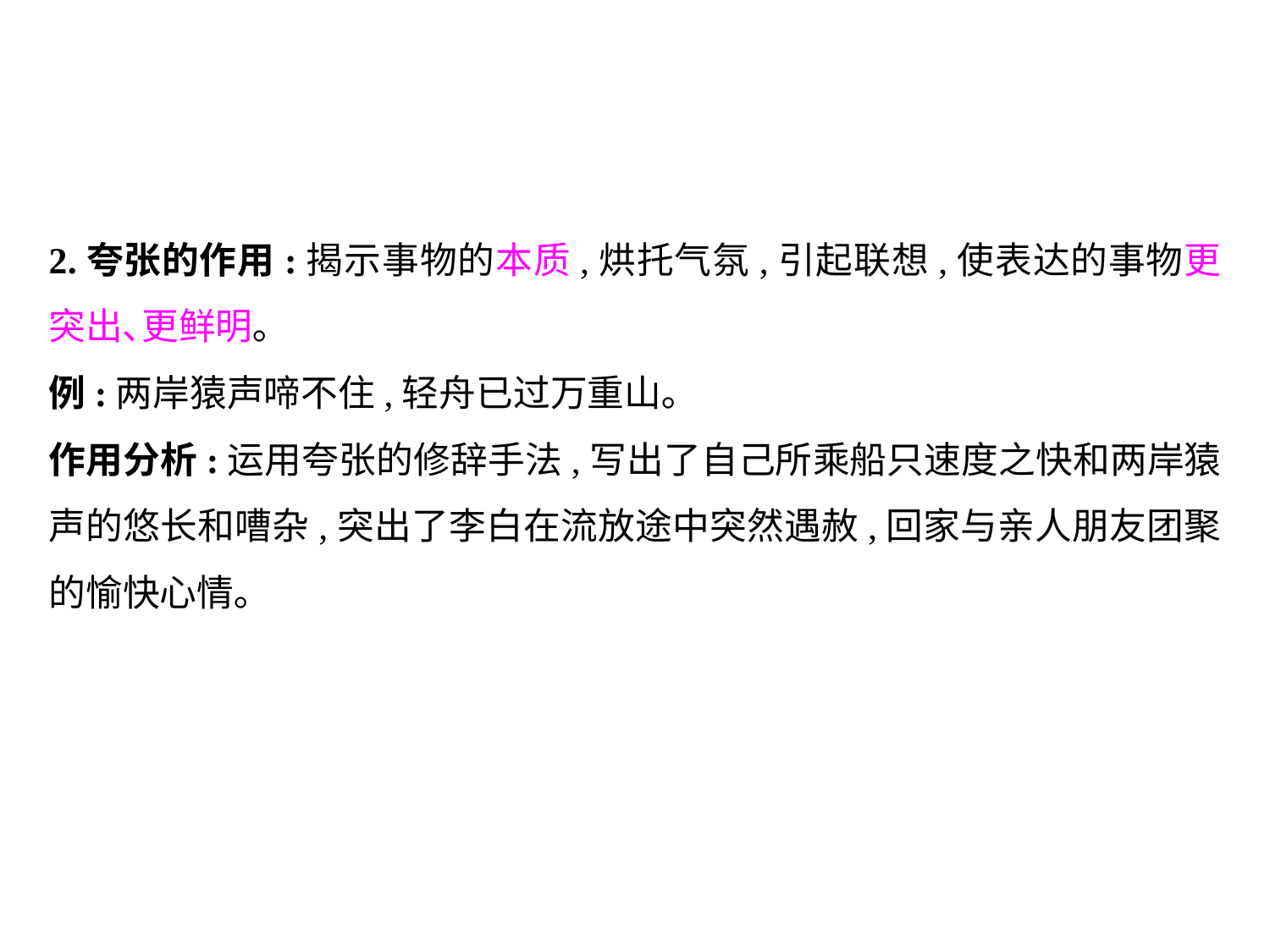

2.夸张的作用:揭示事物的本质,烘托气氛,引起联想,使表达的事物更突出､更鲜明｡
例:两岸猿声啼不住,轻舟已过万重山｡
作用分析:运用夸张的修辞手法,写出了自己所乘船只速度之快和两岸猿声的悠长和嘈杂,突出了李白在流放途中突然遇赦,回家与亲人朋友团聚的愉快心情｡